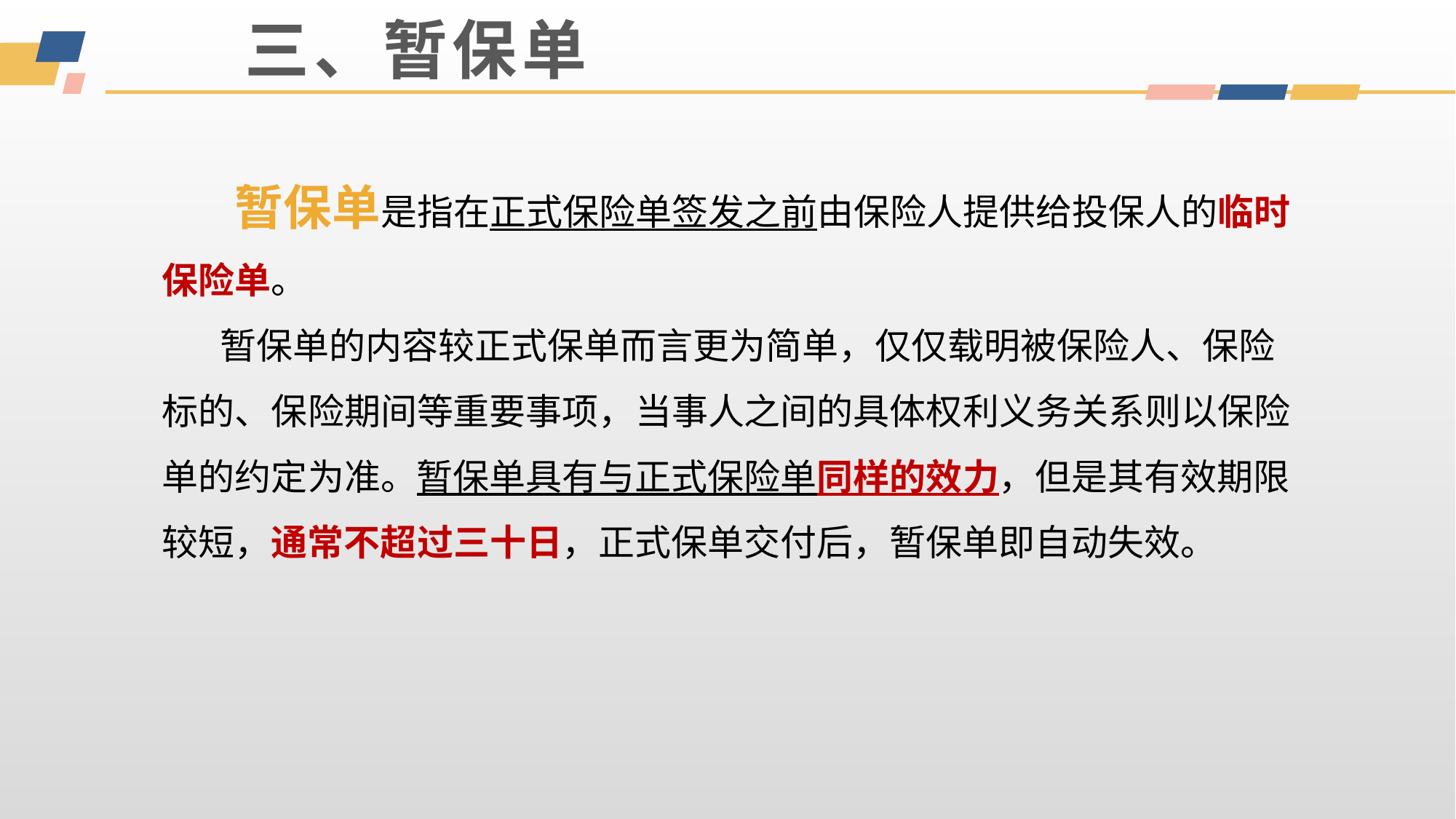

# 三、暂保单

　　暂保单是指在正式保险单签发之前由保险人提供给投保人的临时保险单。
      暂保单的内容较正式保单而言更为简单，仅仅载明被保险人、保险标的、保险期间等重要事项，当事人之间的具体权利义务关系则以保险单的约定为准。暂保单具有与正式保险单同样的效力，但是其有效期限较短，通常不超过三十日，正式保单交付后，暂保单即自动失效。